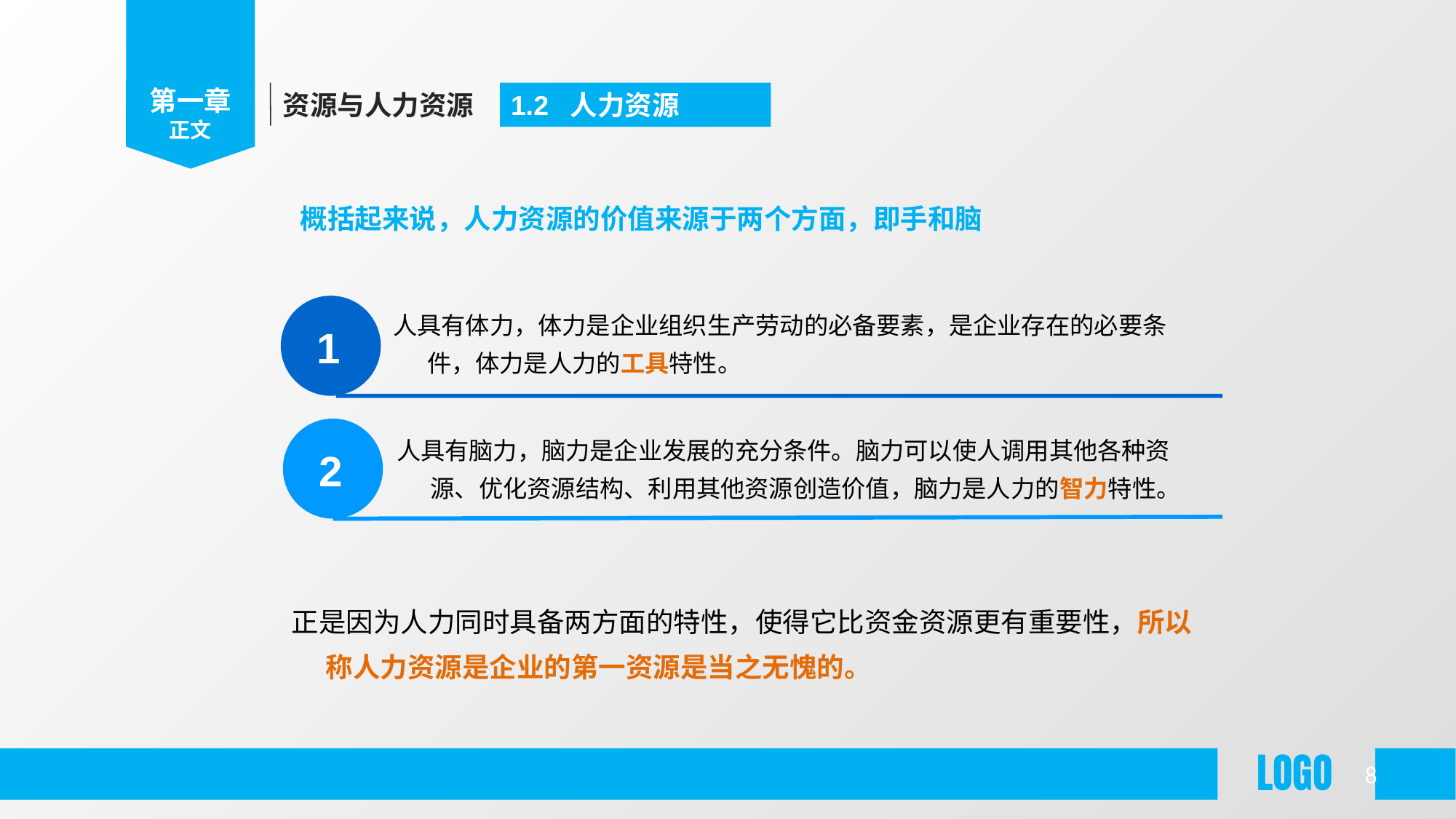

第一章
正文
资源与人力资源
1.2  人力资源
概括起来说，人力资源的价值来源于两个方面，即手和脑

1
人具有体力，体力是企业组织生产劳动的必备要素，是企业存在的必要条件，体力是人力的工具特性。

2
人具有脑力，脑力是企业发展的充分条件。脑力可以使人调用其他各种资源、优化资源结构、利用其他资源创造价值，脑力是人力的智力特性。

正是因为人力同时具备两方面的特性，使得它比资金资源更有重要性，所以称人力资源是企业的第一资源是当之无愧的。